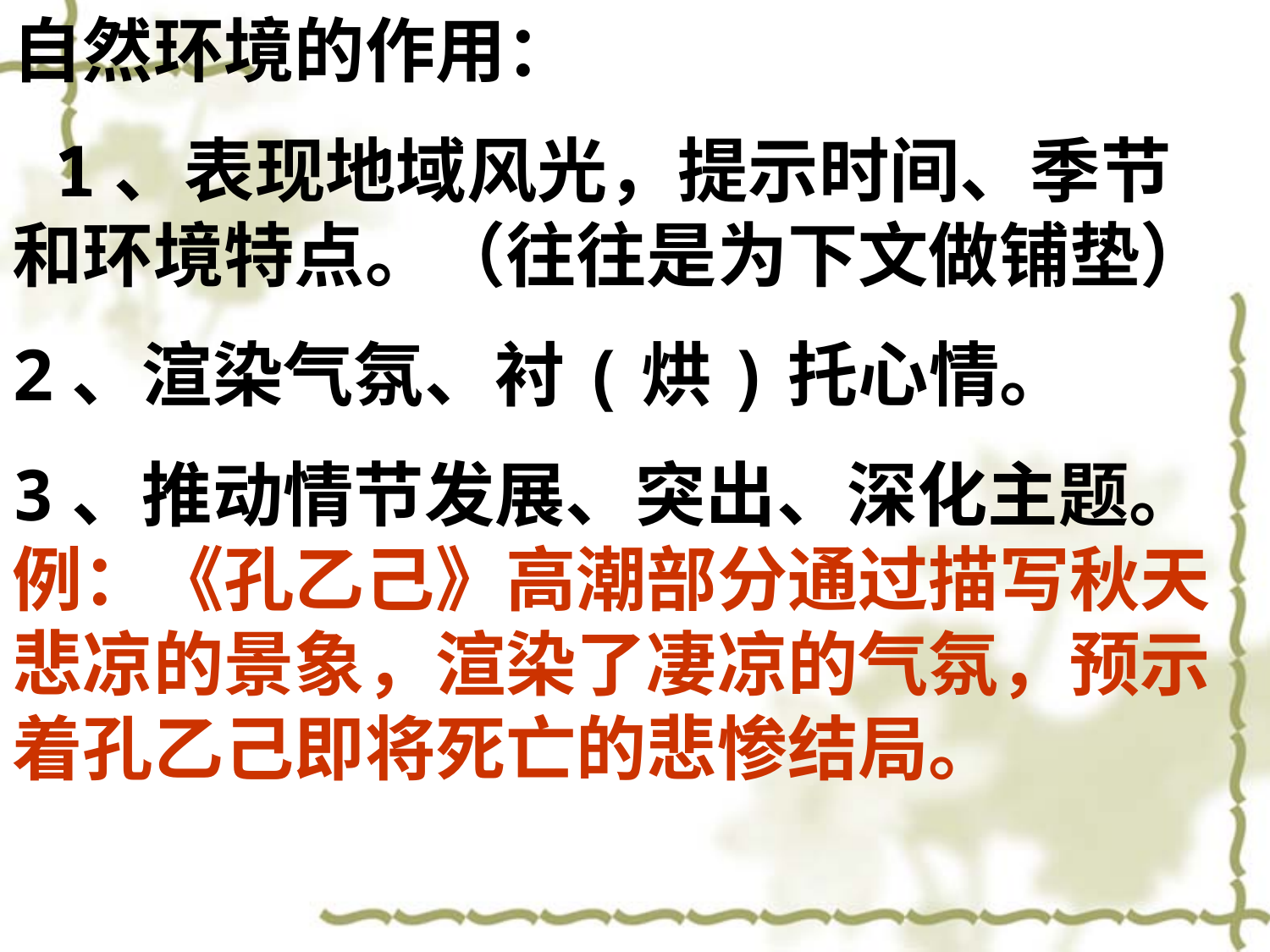

自然环境的作用：
 1、表现地域风光，提示时间、季节和环境特点。（往往是为下文做铺垫）
2、渲染气氛、衬(烘)托心情。
3、推动情节发展、突出、深化主题。
例：《孔乙己》高潮部分通过描写秋天悲凉的景象，渲染了凄凉的气氛，预示着孔乙己即将死亡的悲惨结局。